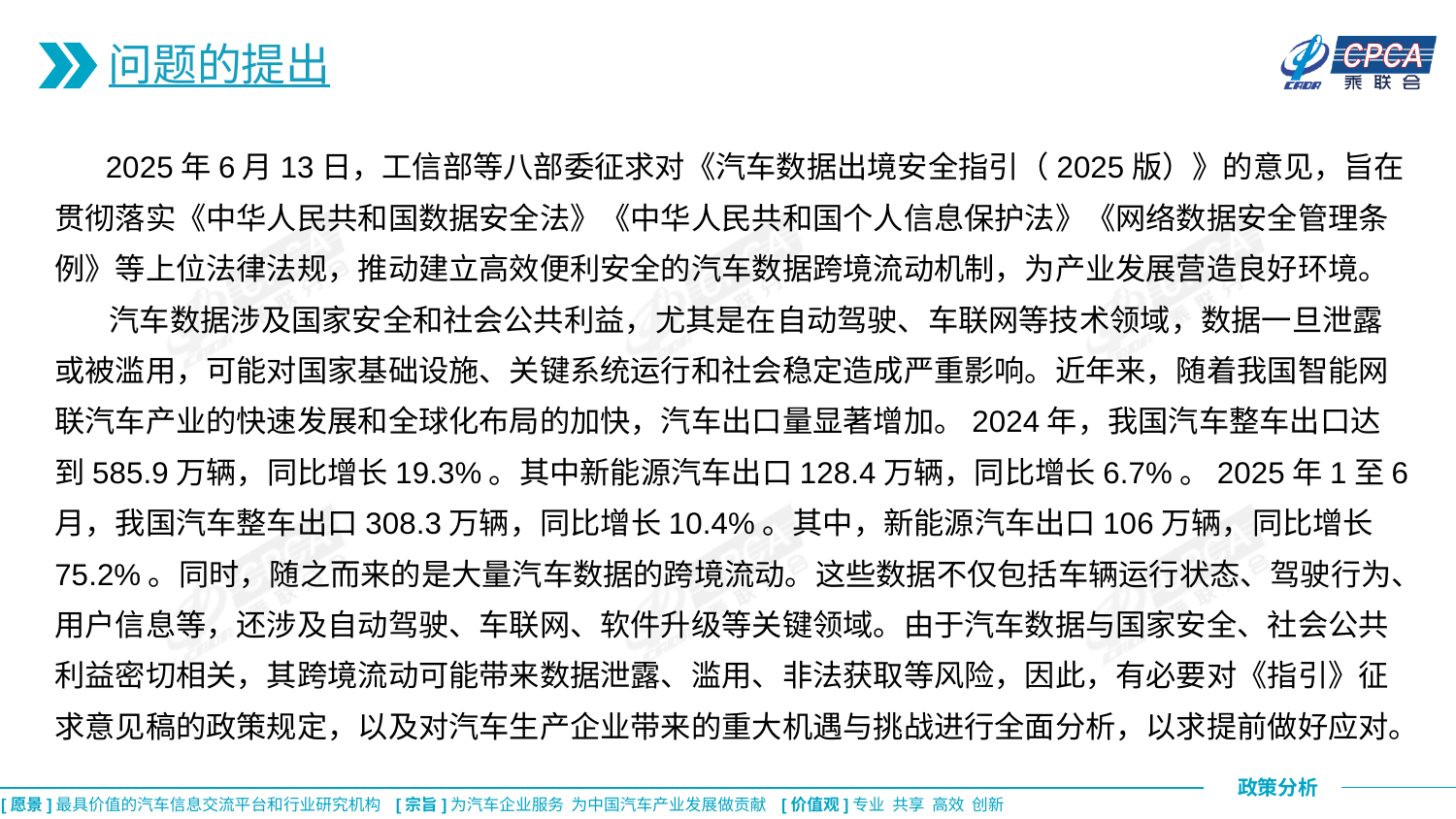

问题的提出
      2025年6月13日，工信部等八部委征求对《汽车数据出境安全指引（2025版）》的意见，旨在贯彻落实《中华人民共和国数据安全法》《中华人民共和国个人信息保护法》《网络数据安全管理条例》等上位法律法规，推动建立高效便利安全的汽车数据跨境流动机制，为产业发展营造良好环境。
       汽车数据涉及国家安全和社会公共利益，尤其是在自动驾驶、车联网等技术领域，数据一旦泄露或被滥用，可能对国家基础设施、关键系统运行和社会稳定造成严重影响。近年来，随着我国智能网联汽车产业的快速发展和全球化布局的加快，汽车出口量显著增加。2024年，我国汽车整车出口达到585.9万辆，同比增长19.3%。其中新能源汽车出口128.4万辆，同比增长6.7%。2025年1至6月，我国汽车整车出口308.3万辆，同比增长10.4%。其中，新能源汽车出口106万辆，同比增长75.2%。同时，随之而来的是大量汽车数据的跨境流动。这些数据不仅包括车辆运行状态、驾驶行为、用户信息等，还涉及自动驾驶、车联网、软件升级等关键领域。由于汽车数据与国家安全、社会公共利益密切相关，其跨境流动可能带来数据泄露、滥用、非法获取等风险，因此，有必要对《指引》征求意见稿的政策规定，以及对汽车生产企业带来的重大机遇与挑战进行全面分析，以求提前做好应对。